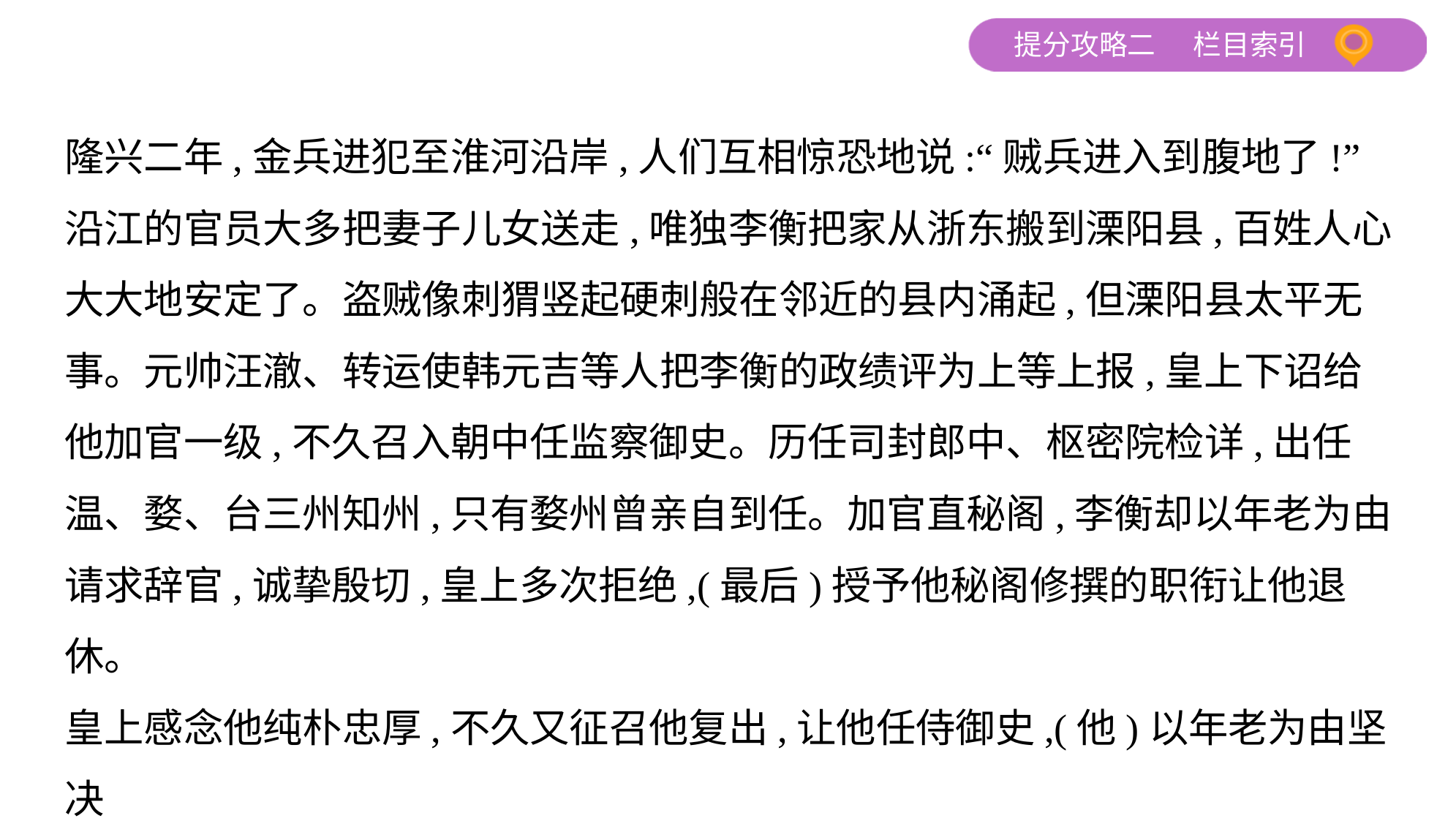

隆兴二年,金兵进犯至淮河沿岸,人们互相惊恐地说:“贼兵进入到腹地了!”
沿江的官员大多把妻子儿女送走,唯独李衡把家从浙东搬到溧阳县,百姓人心
大大地安定了。盗贼像刺猬竖起硬刺般在邻近的县内涌起,但溧阳县太平无
事。元帅汪澈、转运使韩元吉等人把李衡的政绩评为上等上报,皇上下诏给
他加官一级,不久召入朝中任监察御史。历任司封郎中、枢密院检详,出任
温、婺、台三州知州,只有婺州曾亲自到任。加官直秘阁,李衡却以年老为由
请求辞官,诚挚殷切,皇上多次拒绝,(最后)授予他秘阁修撰的职衔让他退休。
皇上感念他纯朴忠厚,不久又征召他复出,让他任侍御史,(他)以年老为由坚决
推辞,但没能得到皇上恩准。命他参与主持贡举。正逢外戚张说以节度使的